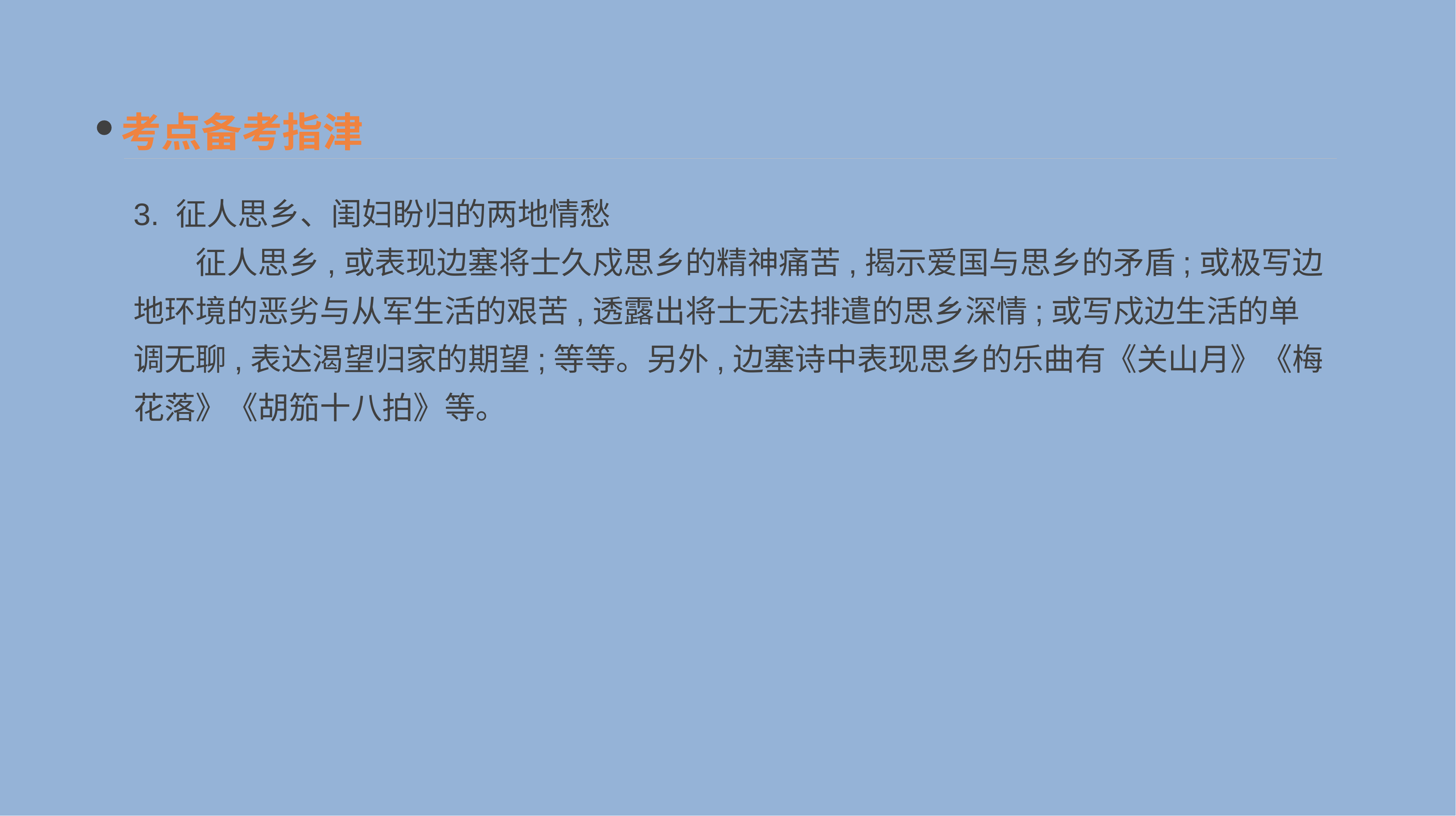

考点备考指津

3. 征人思乡、闺妇盼归的两地情愁
　　征人思乡,或表现边塞将士久戍思乡的精神痛苦,揭示爱国与思乡的矛盾;或极写边地环境的恶劣与从军生活的艰苦,透露出将士无法排遣的思乡深情;或写戍边生活的单调无聊,表达渴望归家的期望;等等。另外,边塞诗中表现思乡的乐曲有《关山月》《梅花落》《胡笳十八拍》等。